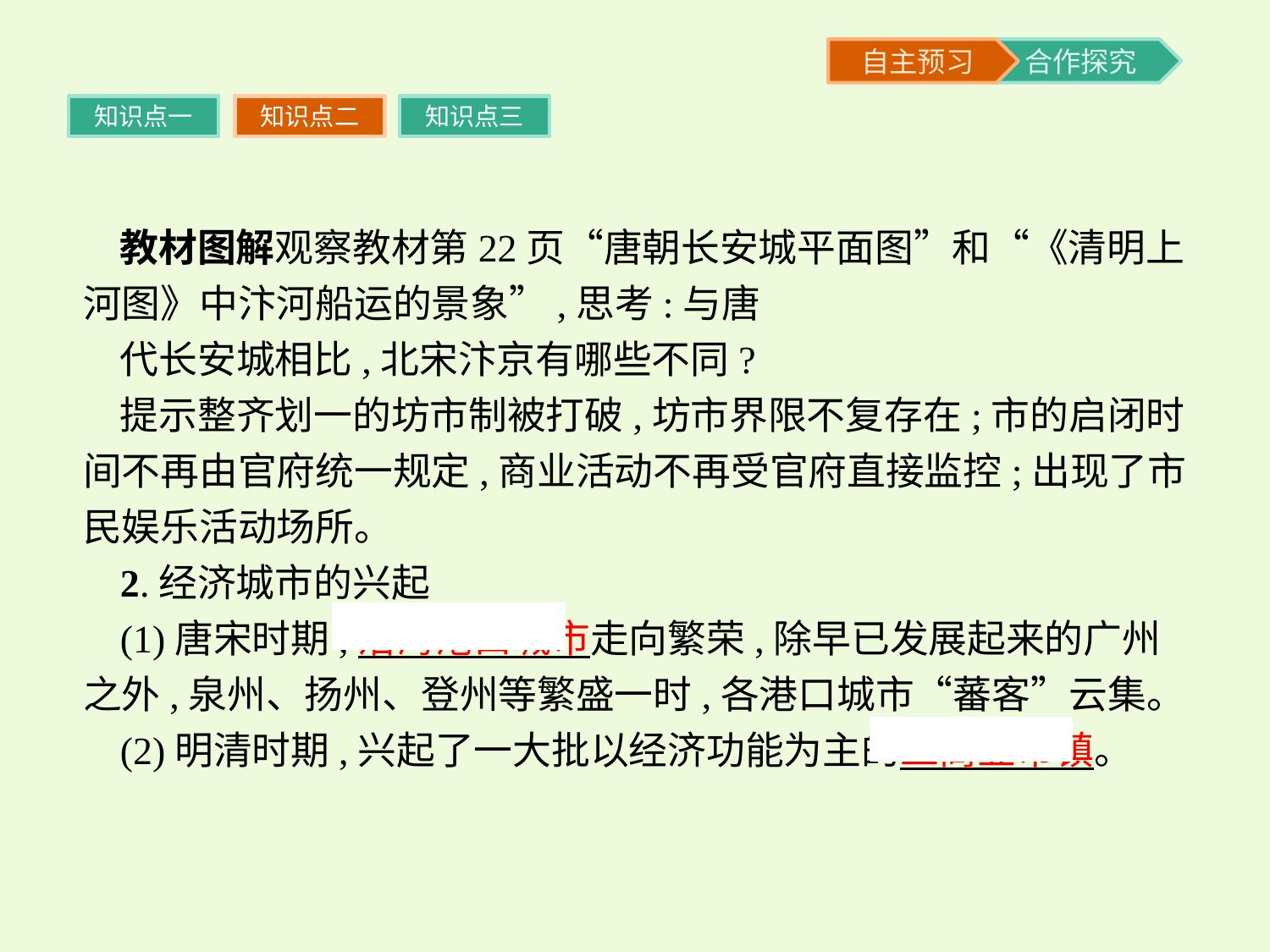

知识点一
知识点二
知识点三
教材图解观察教材第22页“唐朝长安城平面图”和“《清明上河图》中汴河船运的景象”,思考:与唐
代长安城相比,北宋汴京有哪些不同?
提示整齐划一的坊市制被打破,坊市界限不复存在;市的启闭时间不再由官府统一规定,商业活动不再受官府直接监控;出现了市民娱乐活动场所。
2.经济城市的兴起
(1)唐宋时期,沿海港口城市走向繁荣,除早已发展起来的广州之外,泉州、扬州、登州等繁盛一时,各港口城市“蕃客”云集。
(2)明清时期,兴起了一大批以经济功能为主的工商业市镇。